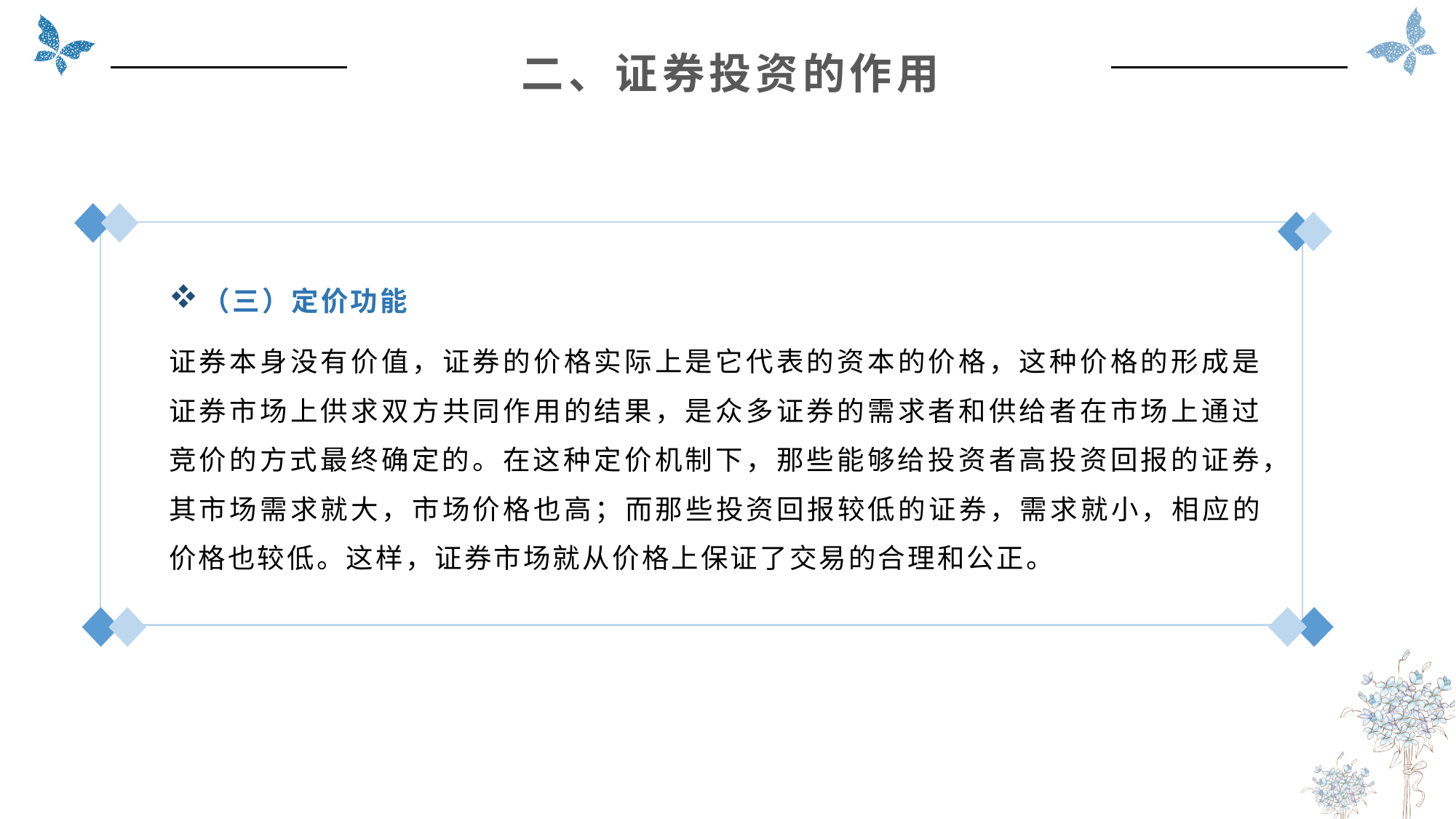

二、证券投资的作用

（三）定价功能
证券本身没有价值，证券的价格实际上是它代表的资本的价格，这种价格的形成是证券市场上供求双方共同作用的结果，是众多证券的需求者和供给者在市场上通过竞价的方式最终确定的。在这种定价机制下，那些能够给投资者高投资回报的证券，其市场需求就大，市场价格也高；而那些投资回报较低的证券，需求就小，相应的价格也较低。这样，证券市场就从价格上保证了交易的合理和公正。